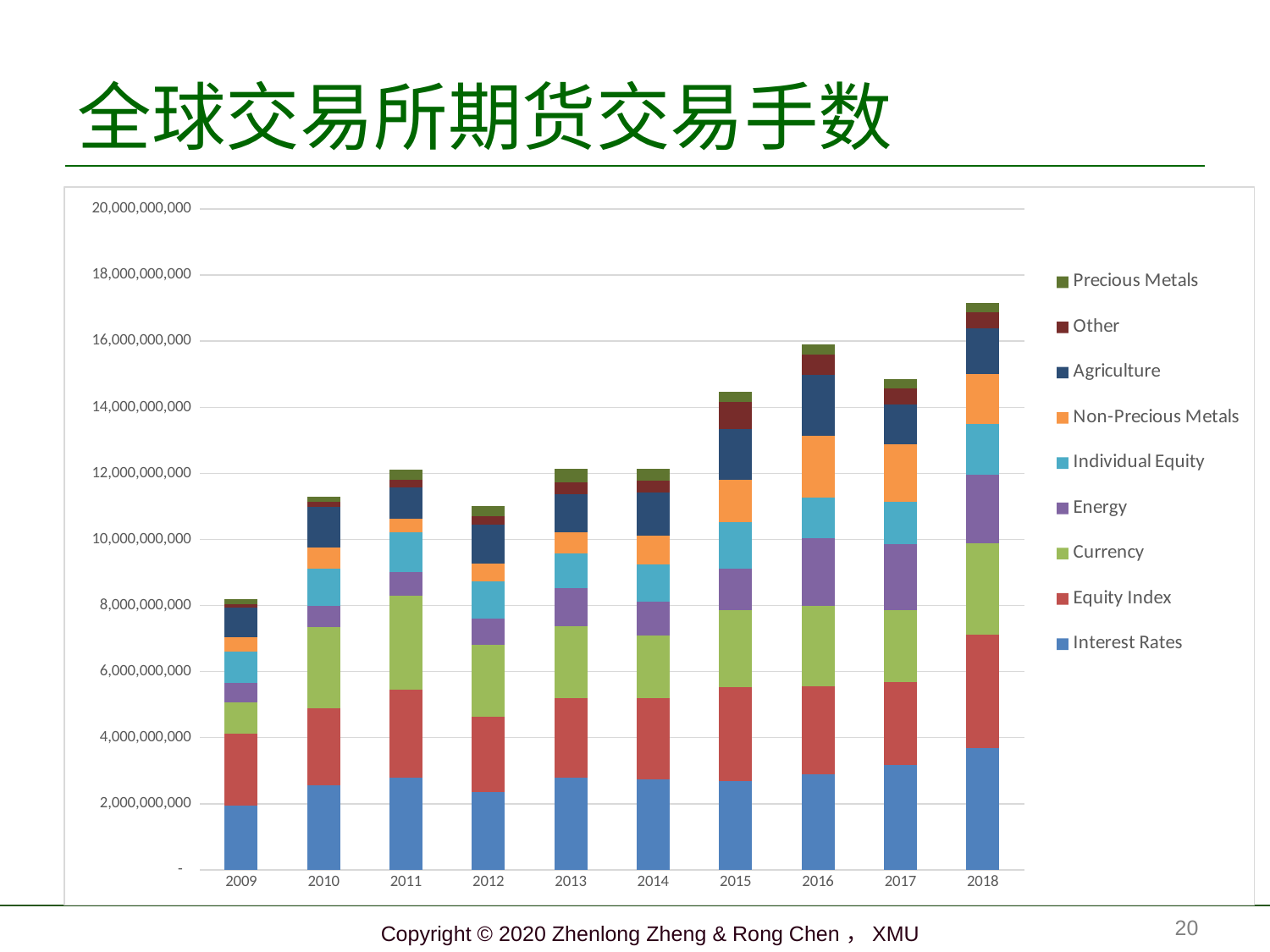

# 全球交易所期货交易手数

### Chart

| Category | Interest Rates | Equity Index | Currency | Energy | Individual Equity | Non-Precious Metals | Agriculture | Other | Precious Metals |
|---|---|---|---|---|---|---|---|---|---|
| 2009 | 1939888358.0 | 2167056883.0 | 949686453.0 | 592168318.0 | 946540945.0 | 457337968.0 | 882474399.0 | 114149410.0 | 139330358.0 |
| 2010 | 2549758778.0 | 2326805450.0 | 2470156132.0 | 650861264.0 | 1116394508.0 | 635808794.0 | 1246098041.0 | 137330081.0 | 164960958.0 |
| 2011 | 2800799608.0 | 2639410039.0 | 2850374184.0 | 734774891.0 | 1186720739.0 | 426989496.0 | 924446137.0 | 229929364.0 | 328686467.0 |
| 2012 | 2348533730.0 | 2292201830.0 | 2161161693.0 | 804146283.0 | 1118605869.0 | 547697133.0 | 1178986766.0 | 252914437.0 | 307238983.0 |
| 2013 | 2787470491.0 | 2406894969.0 | 2166688327.0 | 1174091622.0 | 1050287791.0 | 639531429.0 | 1145041000.0 | 345712901.0 | 420270980.0 |
| 2014 | 2740328394.0 | 2466518861.0 | 1876489532.0 | 1032164877.0 | 1133966665.0 | 863913936.0 | 1313292954.0 | 354145006.0 | 360055723.0 |
| 2015 | 2695835976.0 | 2838065373.0 | 2314122921.0 | 1269410203.0 | 1403535660.0 | 1271618946.0 | 1558690408.0 | 819448633.0 | 307466746.0 |
| 2016 | 2886602018.0 | 2671284748.0 | 2418085793.0 | 2057483642.0 | 1226265187.0 | 1866900446.0 | 1849423109.0 | 615715499.0 | 300333194.0 |
| 2017 | 3183614340.0 | 2503986040.0 | 2163244504.0 | 2005411206.0 | 1284275104.0 | 1729732237.0 | 1225769281.0 | 479534666.0 | 267185790.0 |
| 2018 | 3679707538.0 | 3430695777.0 | 2763215221.0 | 2075971481.0 | 1536958051.0 | 1512575089.0 | 1386838479.0 | 488714934.0 | 276642827.0 |
数据来源：国际清算银行
20